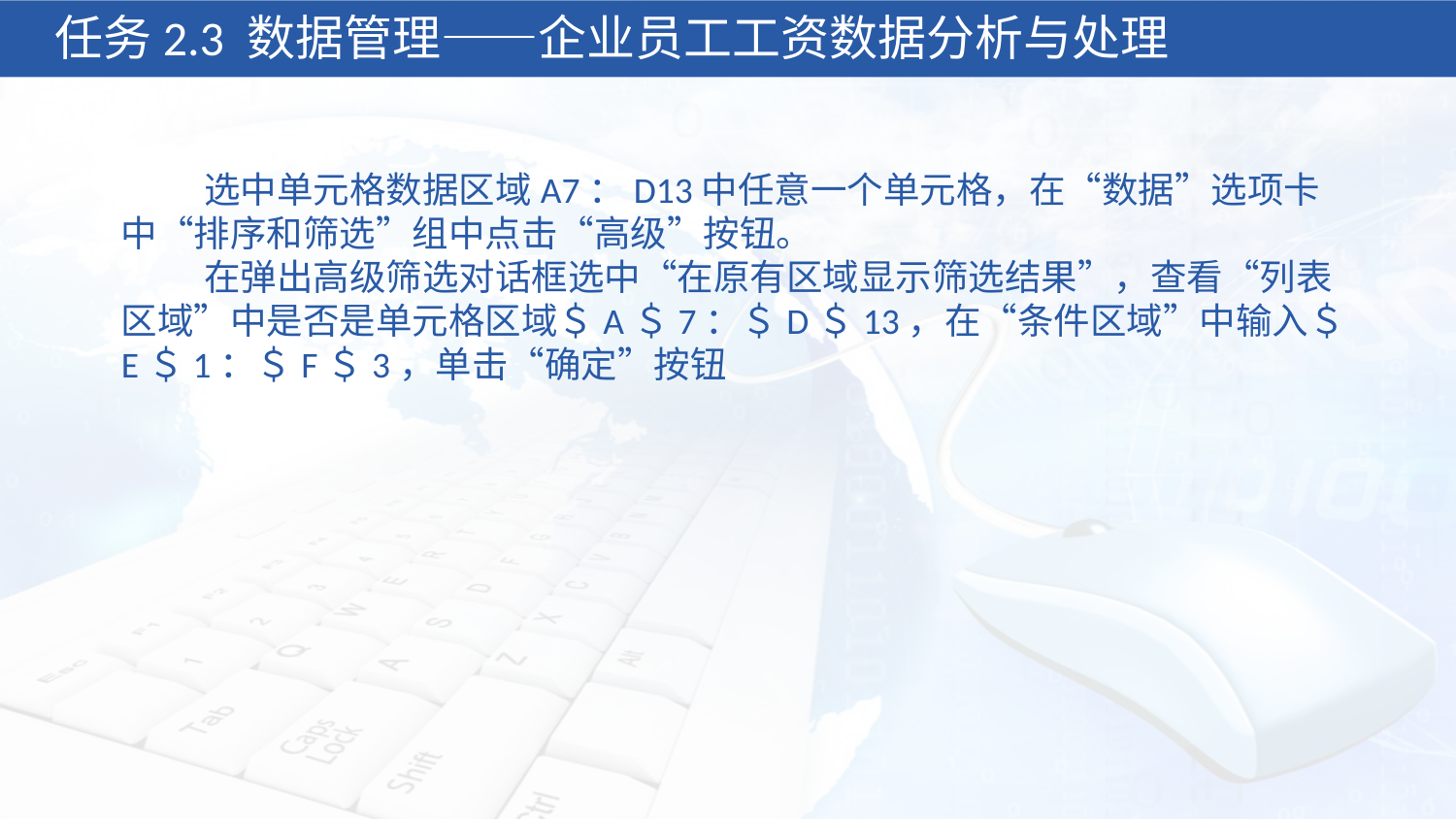

任务2.3 数据管理——企业员工工资数据分析与处理
         选中单元格数据区域A7：D13中任意一个单元格，在“数据”选项卡中“排序和筛选”组中点击“高级”按钮。
         在弹出高级筛选对话框选中“在原有区域显示筛选结果”，查看“列表区域”中是否是单元格区域＄A＄7：＄D＄13，在“条件区域”中输入＄E＄1：＄F＄3，单击“确定”按钮